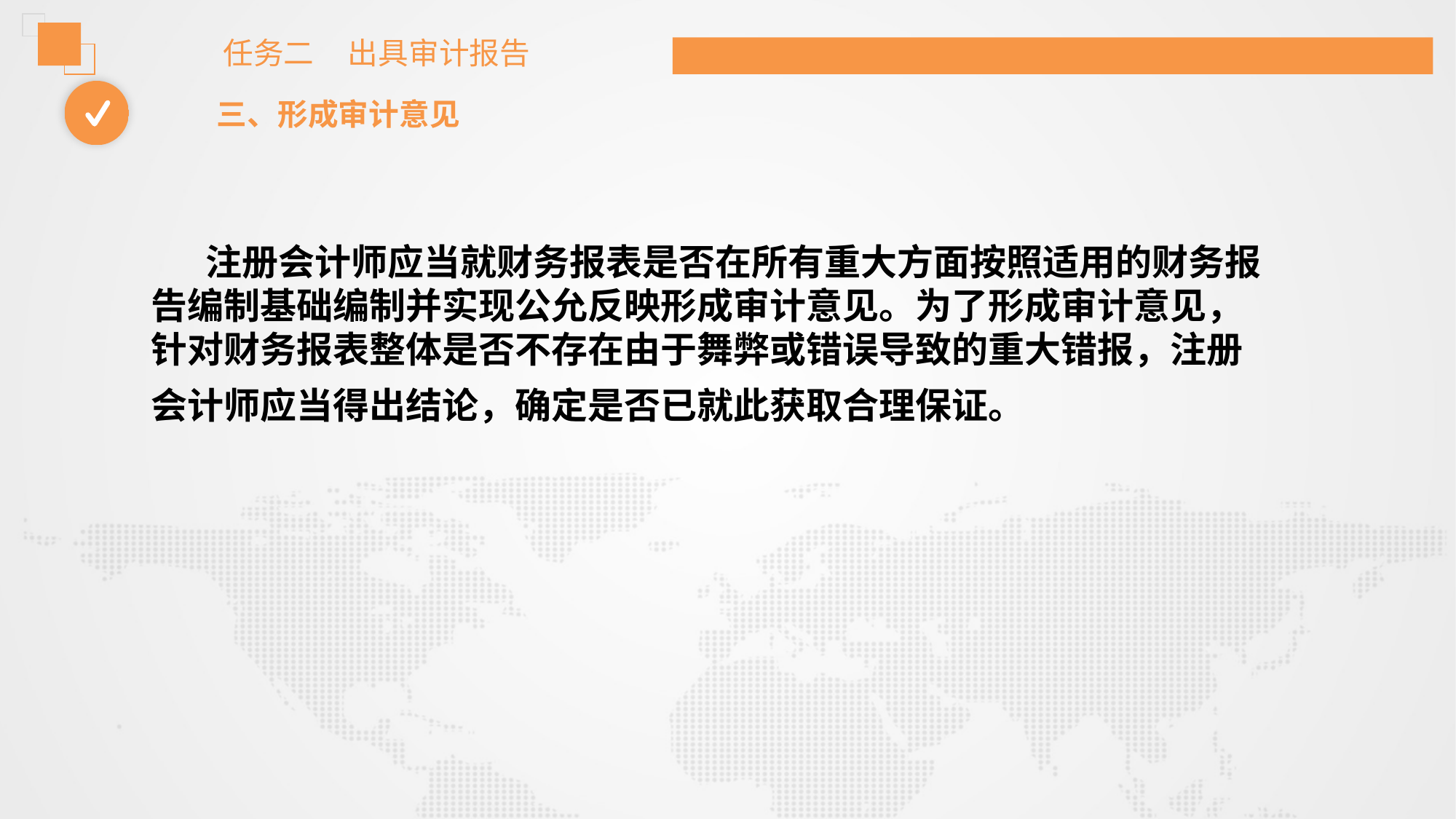

任务二     出具审计报告

三、形成审计意见
注册会计师应当就财务报表是否在所有重大方面按照适用的财务报告编制基础编制并实现公允反映形成审计意见。为了形成审计意见，针对财务报表整体是否不存在由于舞弊或错误导致的重大错报，注册会计师应当得出结论，确定是否已就此获取合理保证。